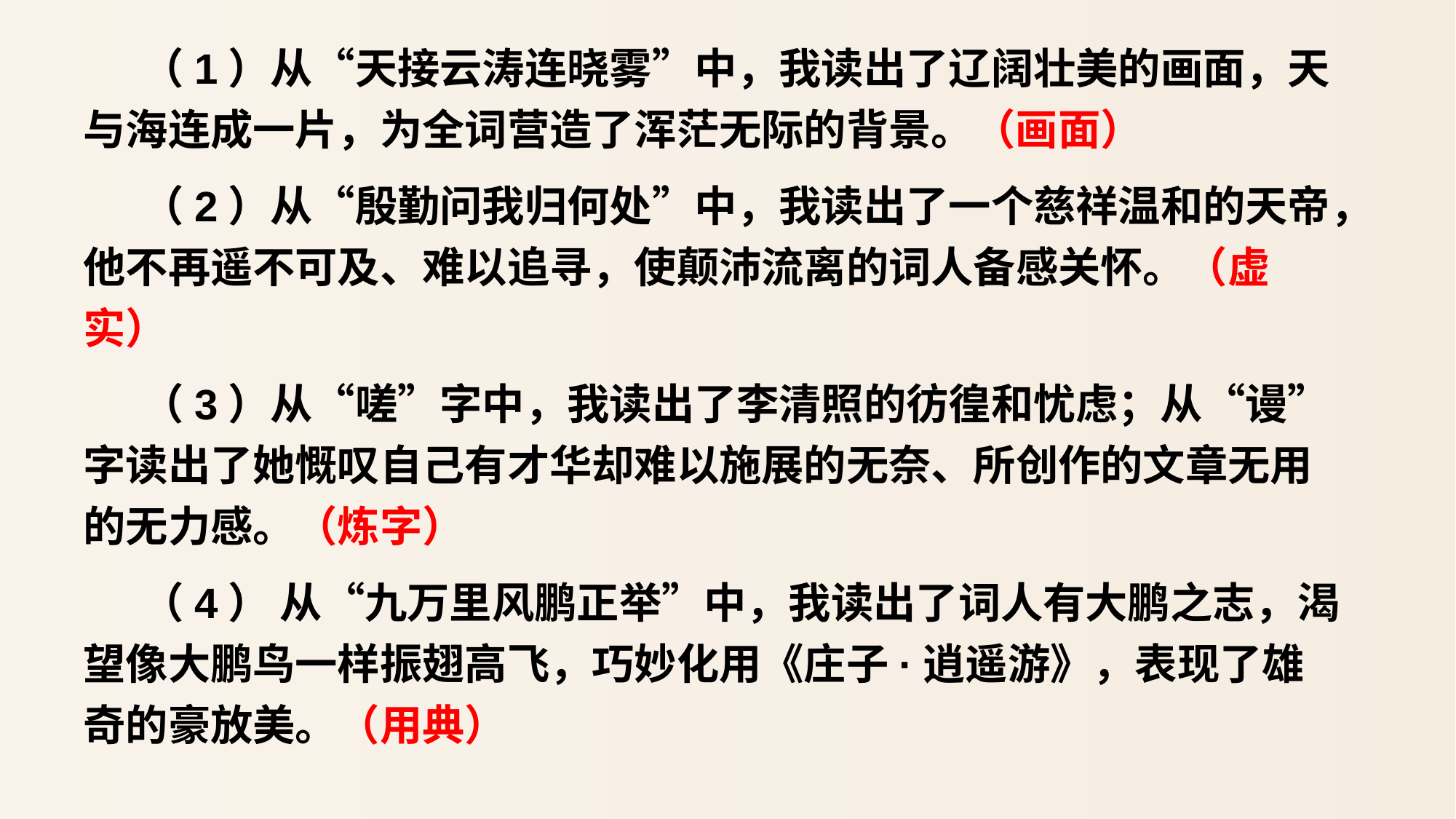

（1）从“天接云涛连晓雾”中，我读出了辽阔壮美的画面，天与海连成一片，为全词营造了浑茫无际的背景。（画面）
     （2）从“殷勤问我归何处”中，我读出了一个慈祥温和的天帝，他不再遥不可及、难以追寻，使颠沛流离的词人备感关怀。（虚实）
     （3）从“嗟”字中，我读出了李清照的彷徨和忧虑；从“谩”字读出了她慨叹自己有才华却难以施展的无奈、所创作的文章无用的无力感。（炼字）
     （4） 从“九万里风鹏正举”中，我读出了词人有大鹏之志，渴望像大鹏鸟一样振翅高飞，巧妙化用《庄子·逍遥游》，表现了雄奇的豪放美。（用典）
……